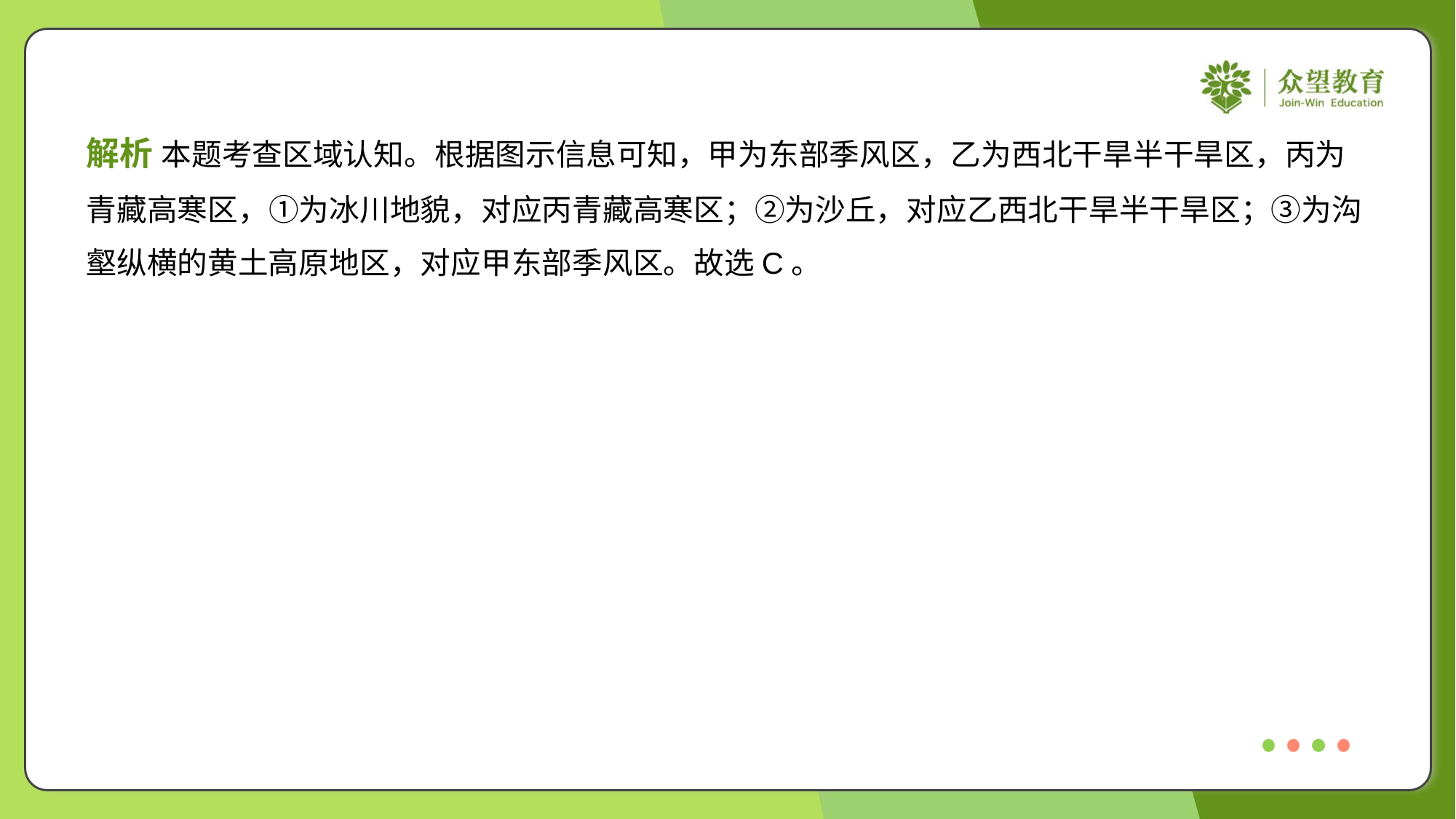

解析 本题考查区域认知。根据图示信息可知，甲为东部季风区，乙为西北干旱半干旱区，丙为
青藏高寒区，①为冰川地貌，对应丙青藏高寒区；②为沙丘，对应乙西北干旱半干旱区；③为沟
壑纵横的黄土高原地区，对应甲东部季风区。故选C。